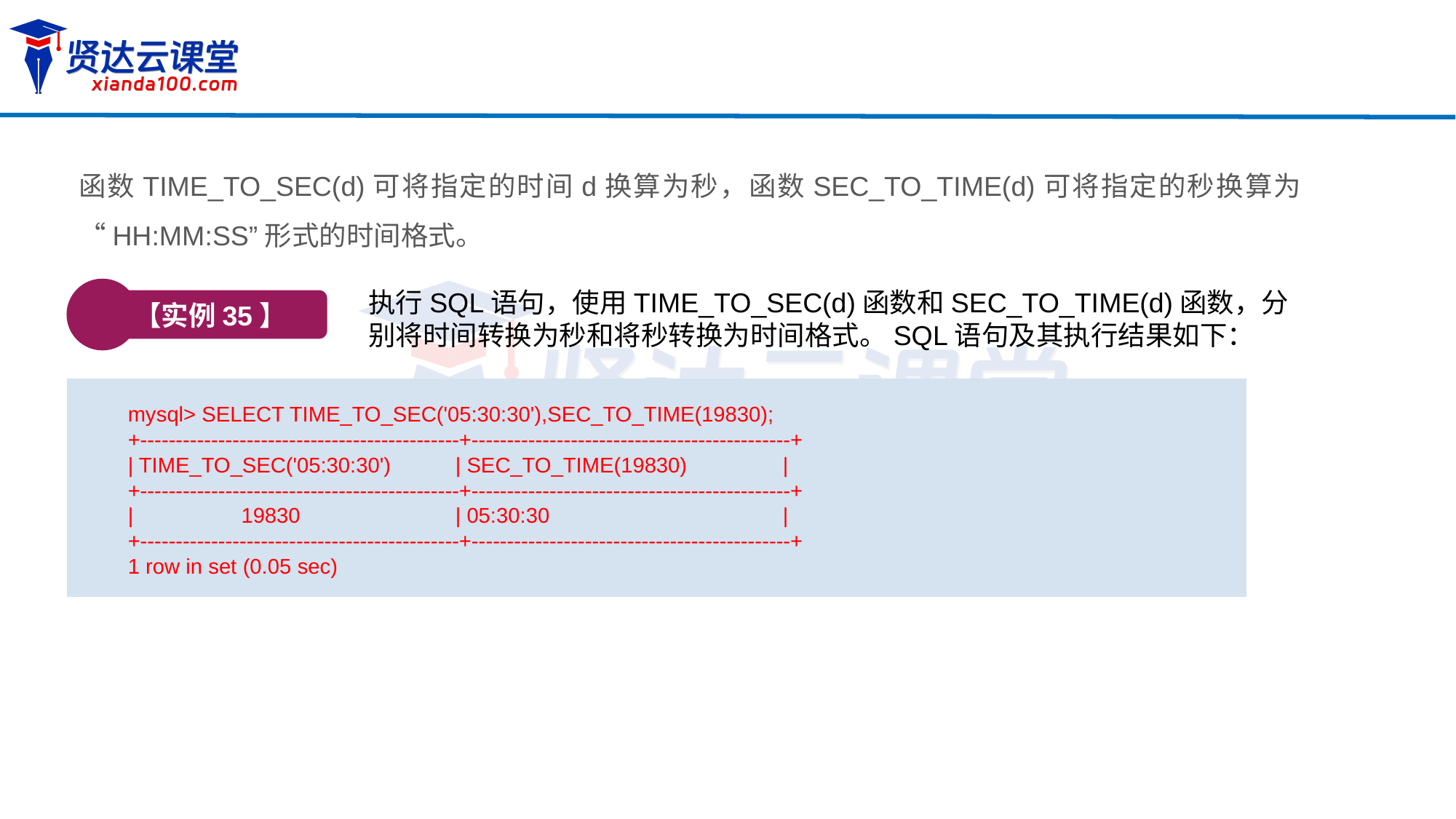

函数TIME_TO_SEC(d)可将指定的时间d换算为秒，函数SEC_TO_TIME(d)可将指定的秒换算为“HH:MM:SS”形式的时间格式。

【实例35】
执行SQL语句，使用TIME_TO_SEC(d)函数和SEC_TO_TIME(d)函数，分别将时间转换为秒和将秒转换为时间格式。SQL语句及其执行结果如下：

mysql> SELECT TIME_TO_SEC('05:30:30'),SEC_TO_TIME(19830);
+---------------------------------------------+---------------------------------------------+
| TIME_TO_SEC('05:30:30')	| SEC_TO_TIME(19830)	|
+---------------------------------------------+---------------------------------------------+
|                  19830		| 05:30:30           		|
+---------------------------------------------+---------------------------------------------+
1 row in set (0.05 sec)